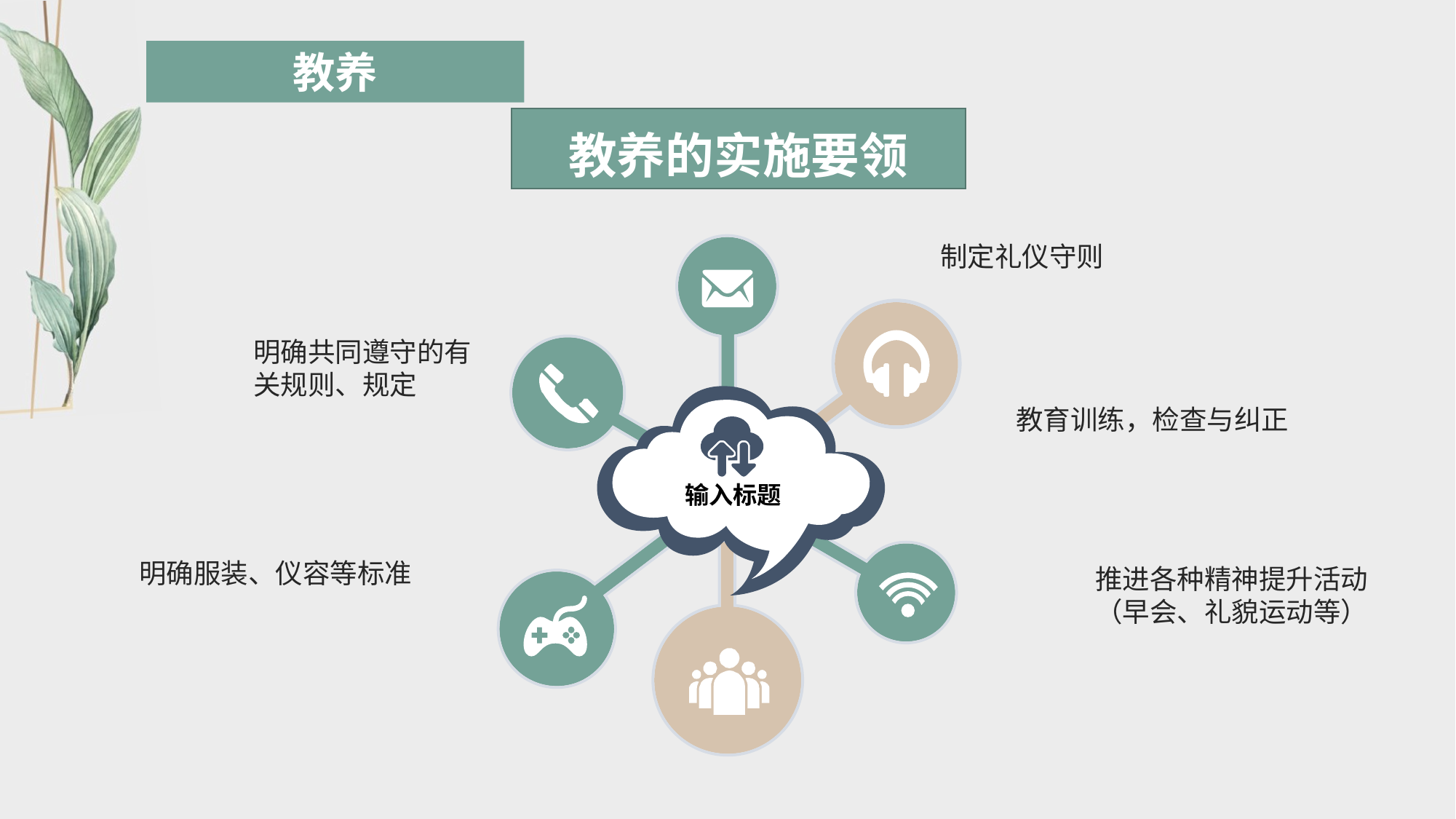

教养的实施要领

制定礼仪守则

明确共同遵守的有关规则、规定

输入标题
教育训练，检查与纠正

明确服装、仪容等标准
推进各种精神提升活动（早会、礼貌运动等）